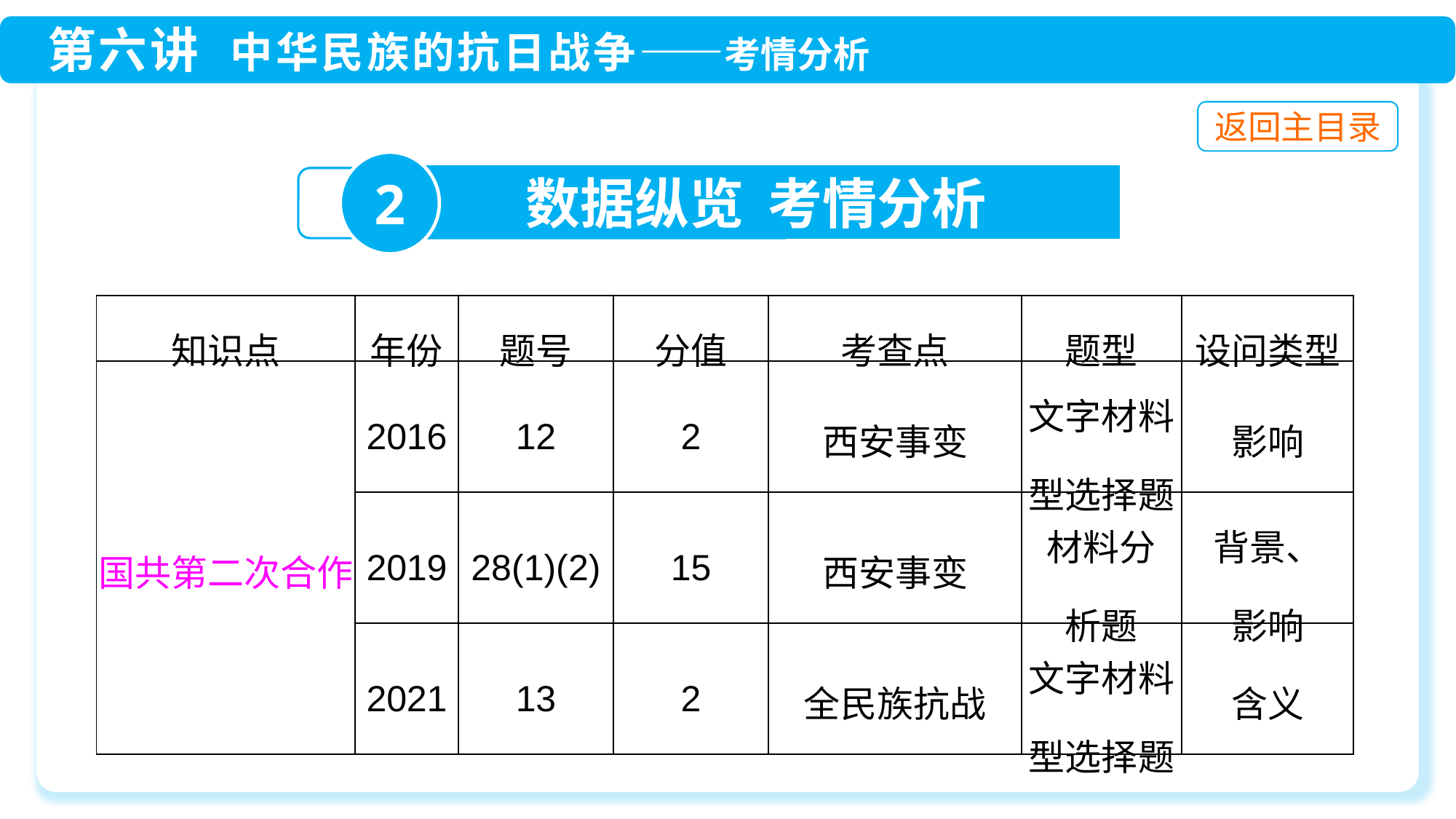

2
数据纵览  考情分析

| 知识点 | 年份 | 题号 | 分值 | 考查点 | 题型 | 设问类型 |
| --- | --- | --- | --- | --- | --- | --- |
| 国共第二次合作 | 2016 | 12 | 2 | 西安事变 | 文字材料型选择题 | 影响 |
|  | 2019 | 28(1)(2) | 15 | 西安事变 | 材料分 析题 | 背景、 影响 |
|  | 2021 | 13 | 2 | 全民族抗战 | 文字材料型选择题 | 含义 |